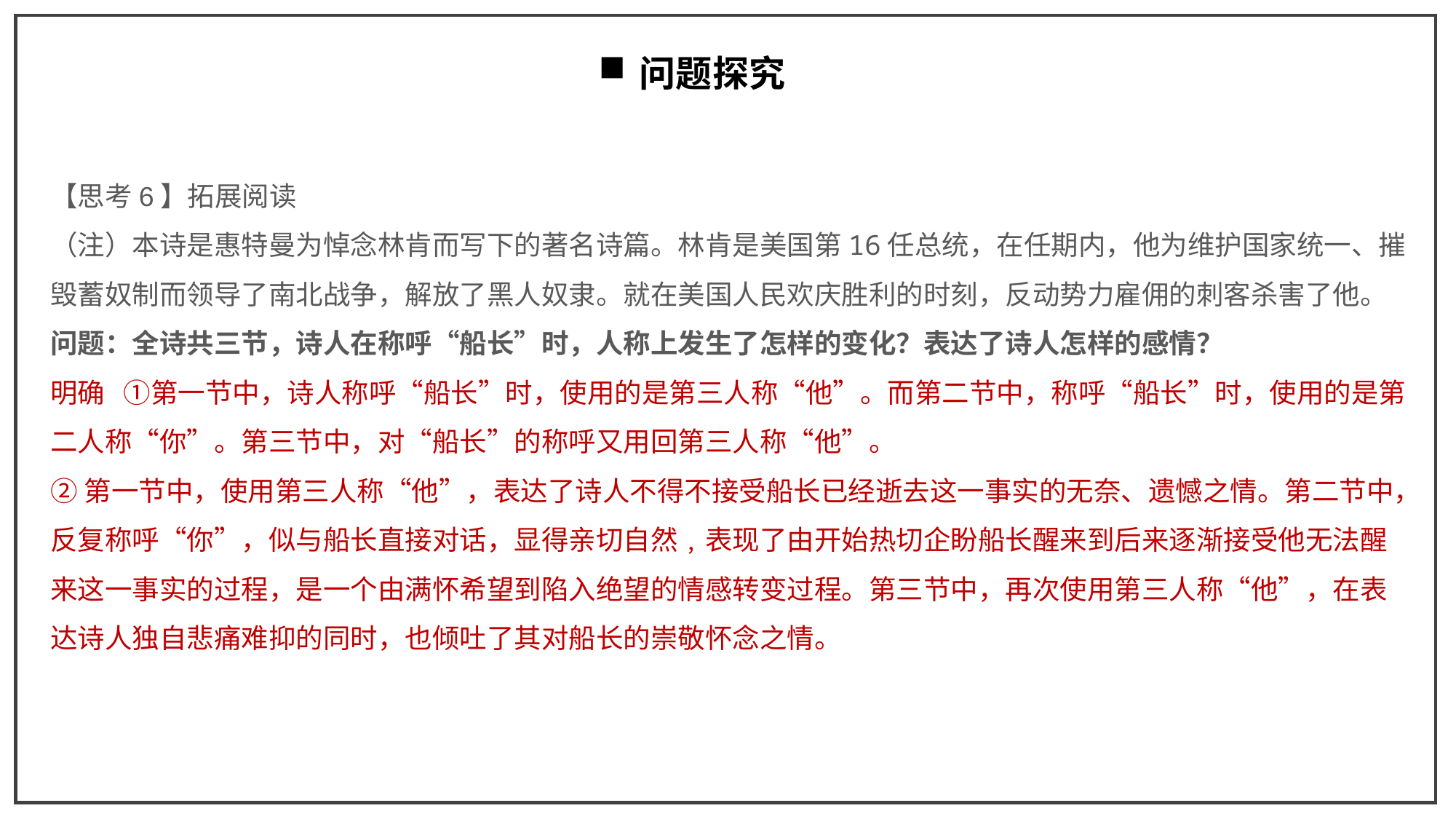

问题探究
【思考6】拓展阅读
（注）本诗是惠特曼为悼念林肯而写下的著名诗篇。林肯是美国第16任总统，在任期内，他为维护国家统一、摧毁蓄奴制而领导了南北战争，解放了黑人奴隶。就在美国人民欢庆胜利的时刻，反动势力雇佣的刺客杀害了他。
问题：全诗共三节，诗人在称呼“船长”时，人称上发生了怎样的变化？表达了诗人怎样的感情？
明确   ①第一节中，诗人称呼“船长”时，使用的是第三人称“他”。而第二节中，称呼“船长”时，使用的是第二人称“你”。第三节中，对“船长”的称呼又用回第三人称“他”。
②第一节中，使用第三人称“他”，表达了诗人不得不接受船长已经逝去这一事实的无奈、遗憾之情。第二节中，反复称呼“你”，似与船长直接对话，显得亲切自然﹐表现了由开始热切企盼船长醒来到后来逐渐接受他无法醒来这一事实的过程，是一个由满怀希望到陷入绝望的情感转变过程。第三节中，再次使用第三人称“他”，在表达诗人独自悲痛难抑的同时，也倾吐了其对船长的崇敬怀念之情。